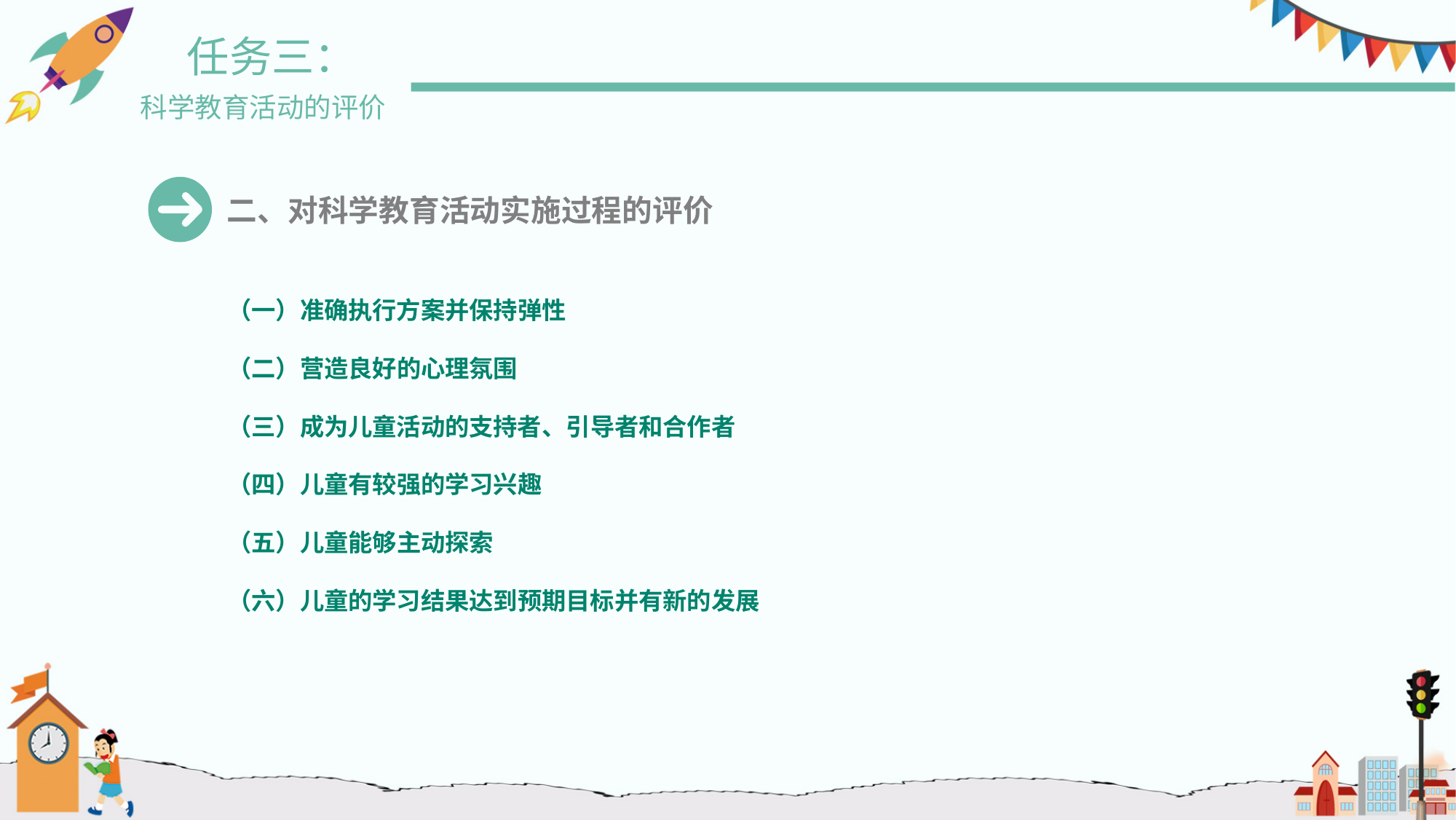

任务三：

科学教育活动的评价

二、对科学教育活动实施过程的评价
（一）准确执行方案并保持弹性
（二）营造良好的心理氛围
（三）成为儿童活动的支持者、引导者和合作者
（四）儿童有较强的学习兴趣
（五）儿童能够主动探索
（六）儿童的学习结果达到预期目标并有新的发展